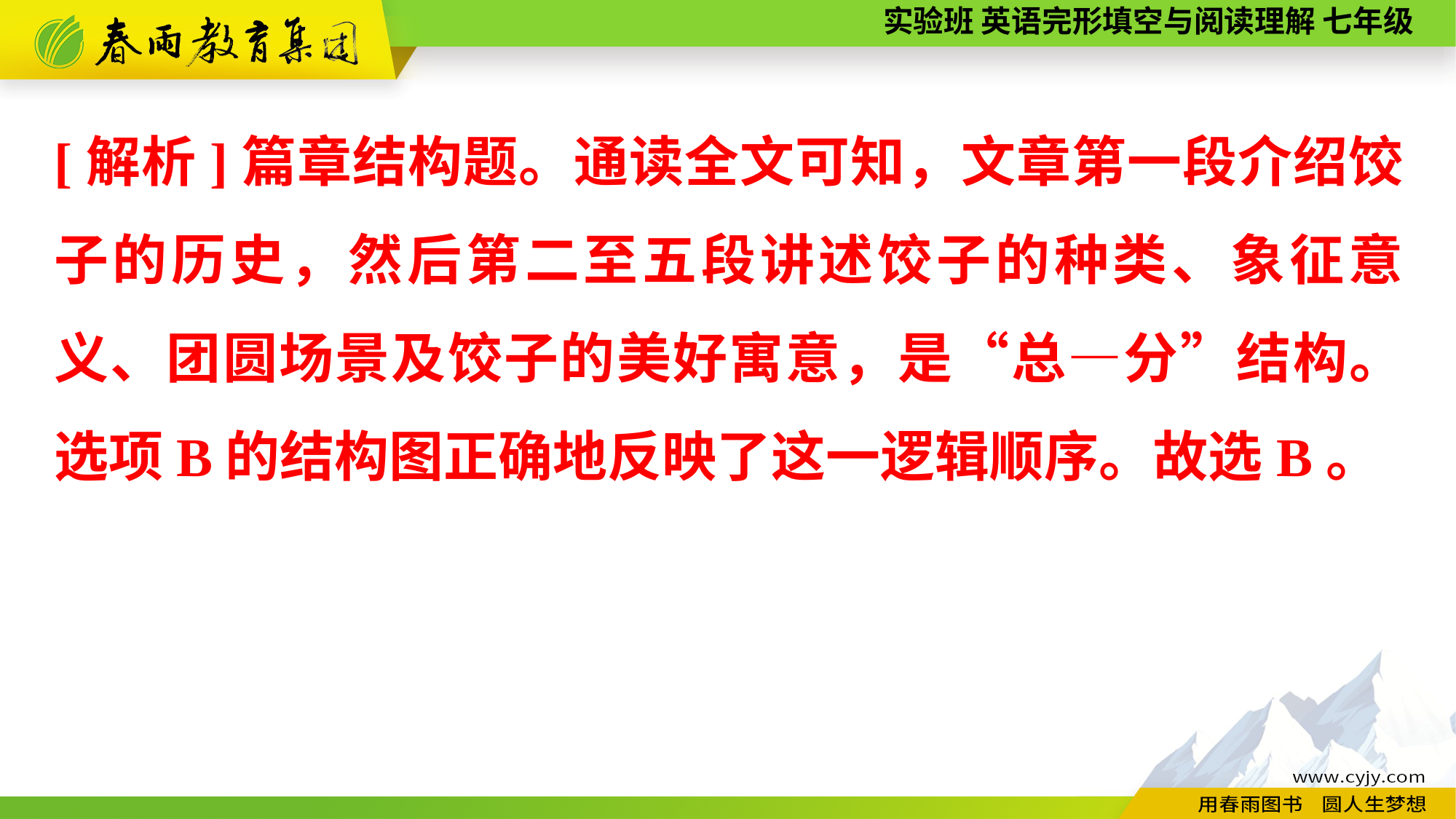

[解析]篇章结构题。通读全文可知，文章第一段介绍饺子的历史，然后第二至五段讲述饺子的种类、象征意义、团圆场景及饺子的美好寓意，是“总—分”结构。选项B的结构图正确地反映了这一逻辑顺序。故选B。